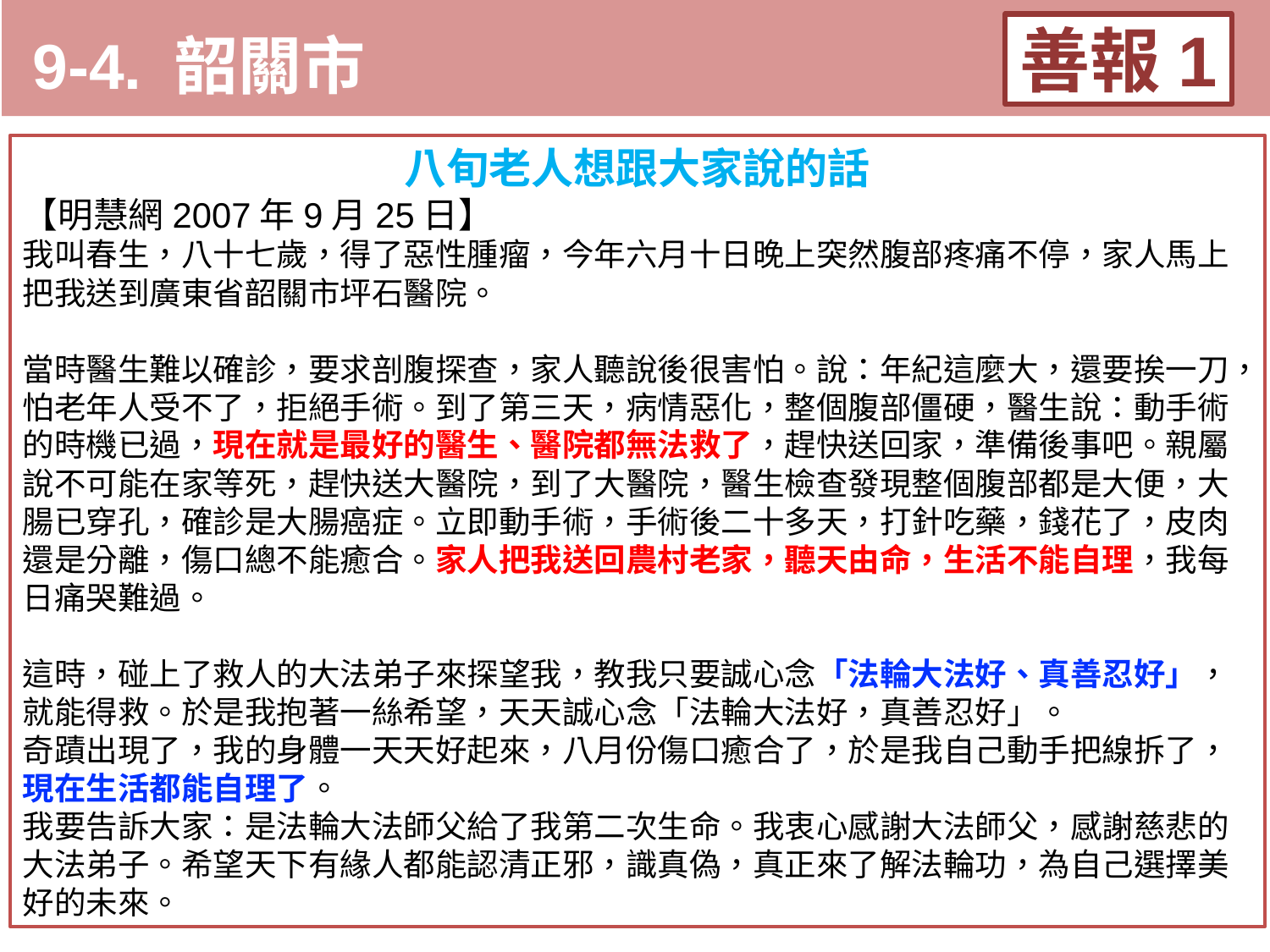

9-4. 韶關市
善報1
11-3. XX市官員惡報實例
八旬老人想跟大家說的話
【明慧網2007年9月25日】
我叫春生，八十七歲，得了惡性腫瘤，今年六月十日晚上突然腹部疼痛不停，家人馬上把我送到廣東省韶關市坪石醫院。

當時醫生難以確診，要求剖腹探查，家人聽說後很害怕。說：年紀這麼大，還要挨一刀，怕老年人受不了，拒絕手術。到了第三天，病情惡化，整個腹部僵硬，醫生說：動手術的時機已過，現在就是最好的醫生、醫院都無法救了，趕快送回家，準備後事吧。親屬說不可能在家等死，趕快送大醫院，到了大醫院，醫生檢查發現整個腹部都是大便，大腸已穿孔，確診是大腸癌症。立即動手術，手術後二十多天，打針吃藥，錢花了，皮肉還是分離，傷口總不能癒合。家人把我送回農村老家，聽天由命，生活不能自理，我每日痛哭難過。

這時，碰上了救人的大法弟子來探望我，教我只要誠心念「法輪大法好、真善忍好」，就能得救。於是我抱著一絲希望，天天誠心念「法輪大法好，真善忍好」。
奇蹟出現了，我的身體一天天好起來，八月份傷口癒合了，於是我自己動手把線拆了，現在生活都能自理了。
我要告訴大家：是法輪大法師父給了我第二次生命。我衷心感謝大法師父，感謝慈悲的大法弟子。希望天下有緣人都能認清正邪，識真偽，真正來了解法輪功，為自己選擇美好的未來。